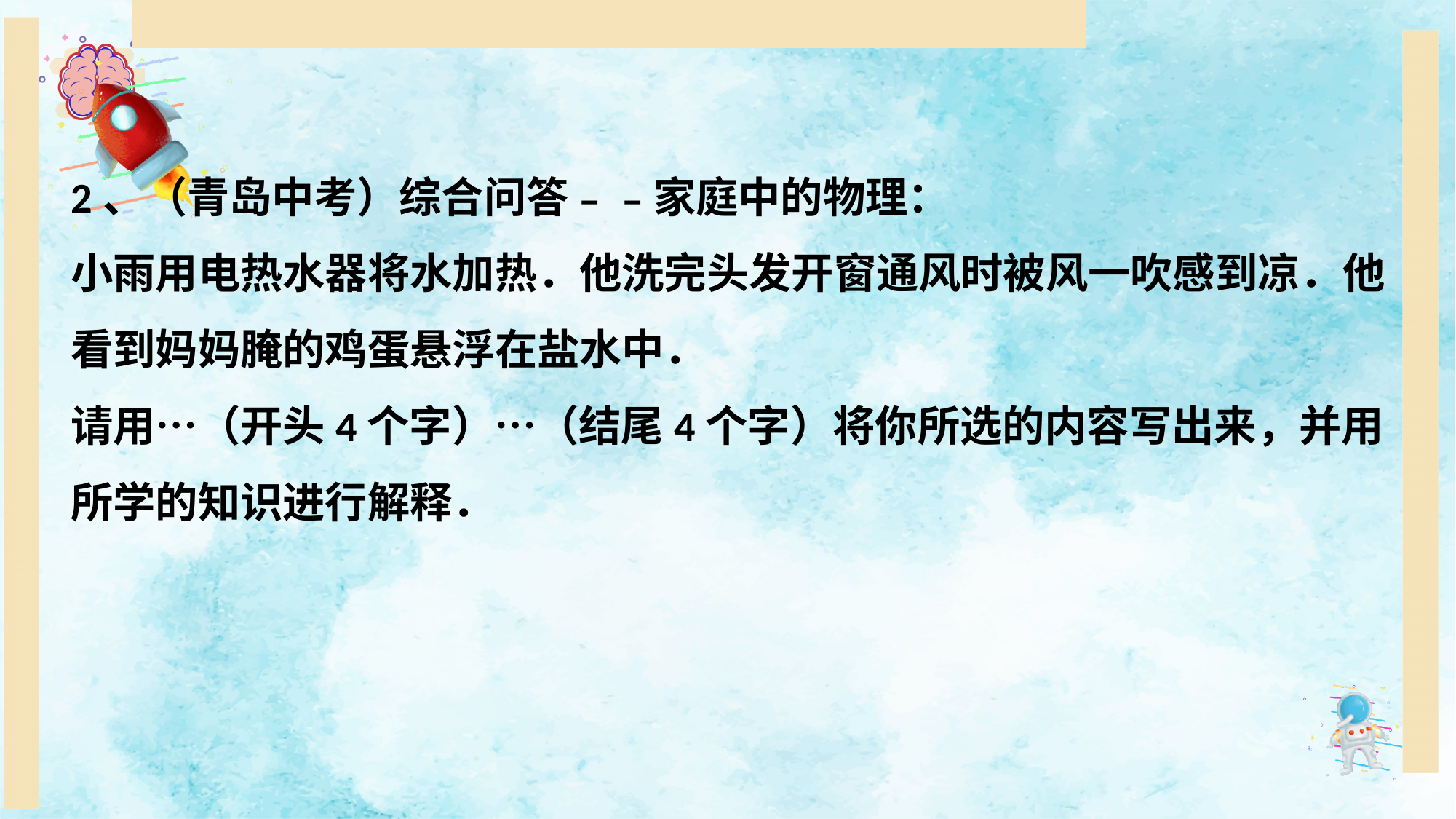

2、（青岛中考）综合问答﹣﹣家庭中的物理：
小雨用电热水器将水加热．他洗完头发开窗通风时被风一吹感到凉．他看到妈妈腌的鸡蛋悬浮在盐水中．
请用…（开头4个字）…（结尾4个字）将你所选的内容写出来，并用所学的知识进行解释．